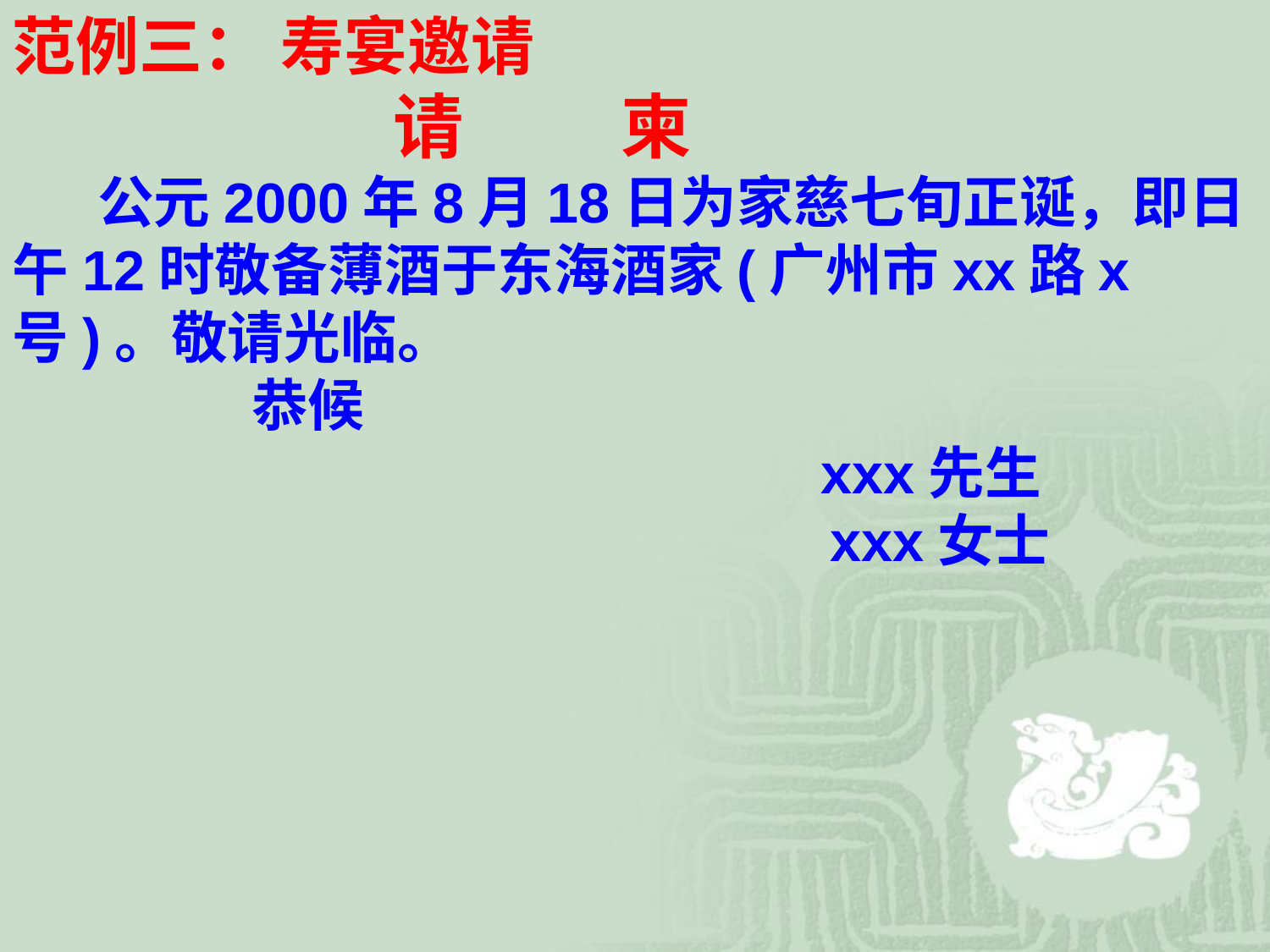

范例三： 寿宴邀请
　　　　　　　　　　　　请 　　柬
　　   公元2000年8月18日为家慈七旬正诞，即日午12时敬备薄酒于东海酒家(广州市xx路x号)。敬请光临。
　　　　 恭候
　　　　　　　　　　　　　　　　　　　　　　　　　 xxx先生
　　　　　　　　　　　　　　 xxx女士